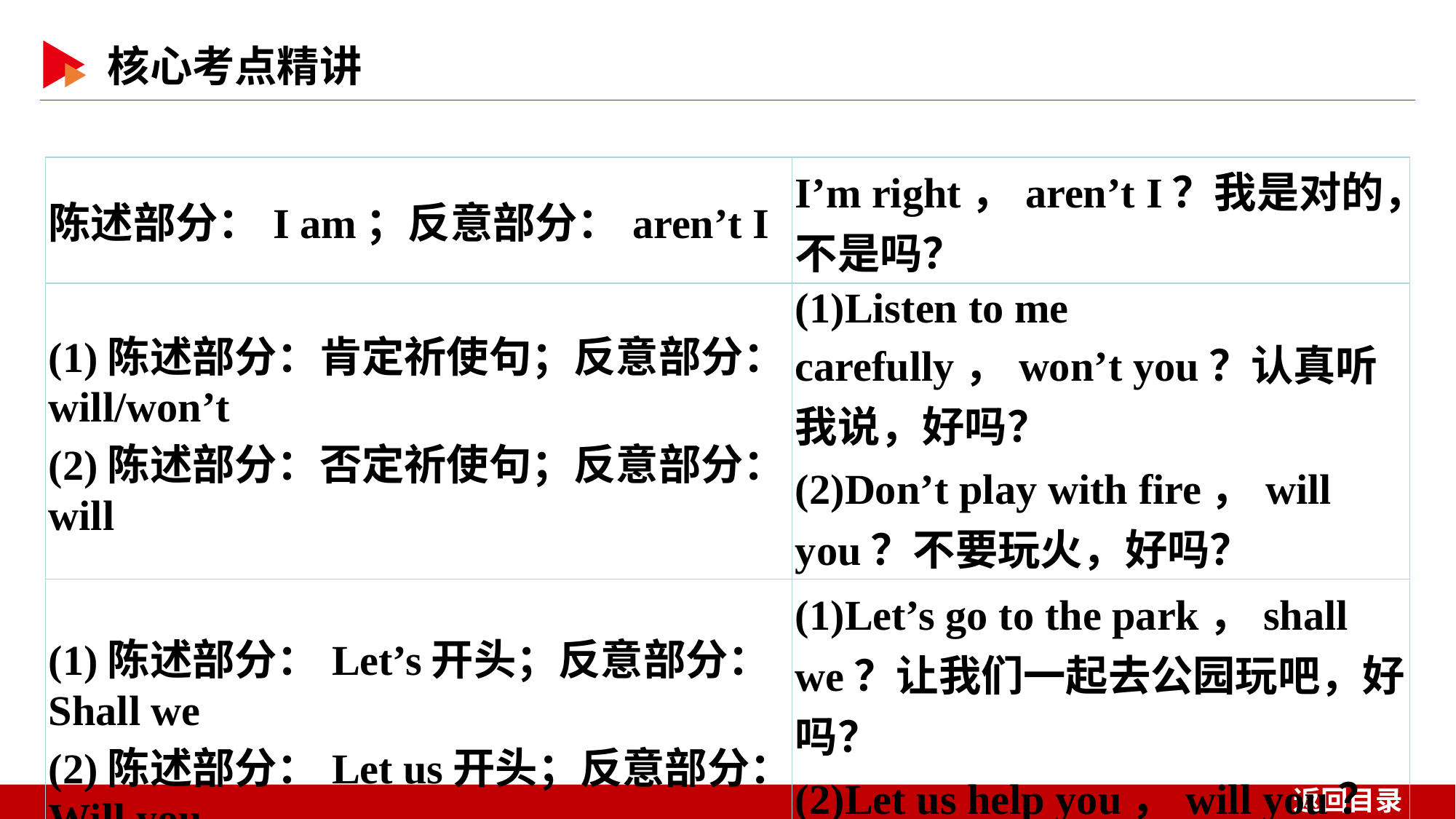

| 陈述部分：I am；反意部分：aren’t I | I’m right，aren’t I？我是对的，不是吗？ |
| --- | --- |
| (1)陈述部分：肯定祈使句；反意部分：will/won’t (2)陈述部分：否定祈使句；反意部分：will | (1)Listen to me carefully，won’t you？认真听我说，好吗？ (2)Don’t play with fire，will you？不要玩火，好吗？ |
| (1)陈述部分：Let’s开头；反意部分：Shall we (2)陈述部分：Let us开头；反意部分：Will you | (1)Let’s go to the park，shall we？让我们一起去公园玩吧，好吗？ (2)Let us help you，will you？让我们帮你，好吗？ |